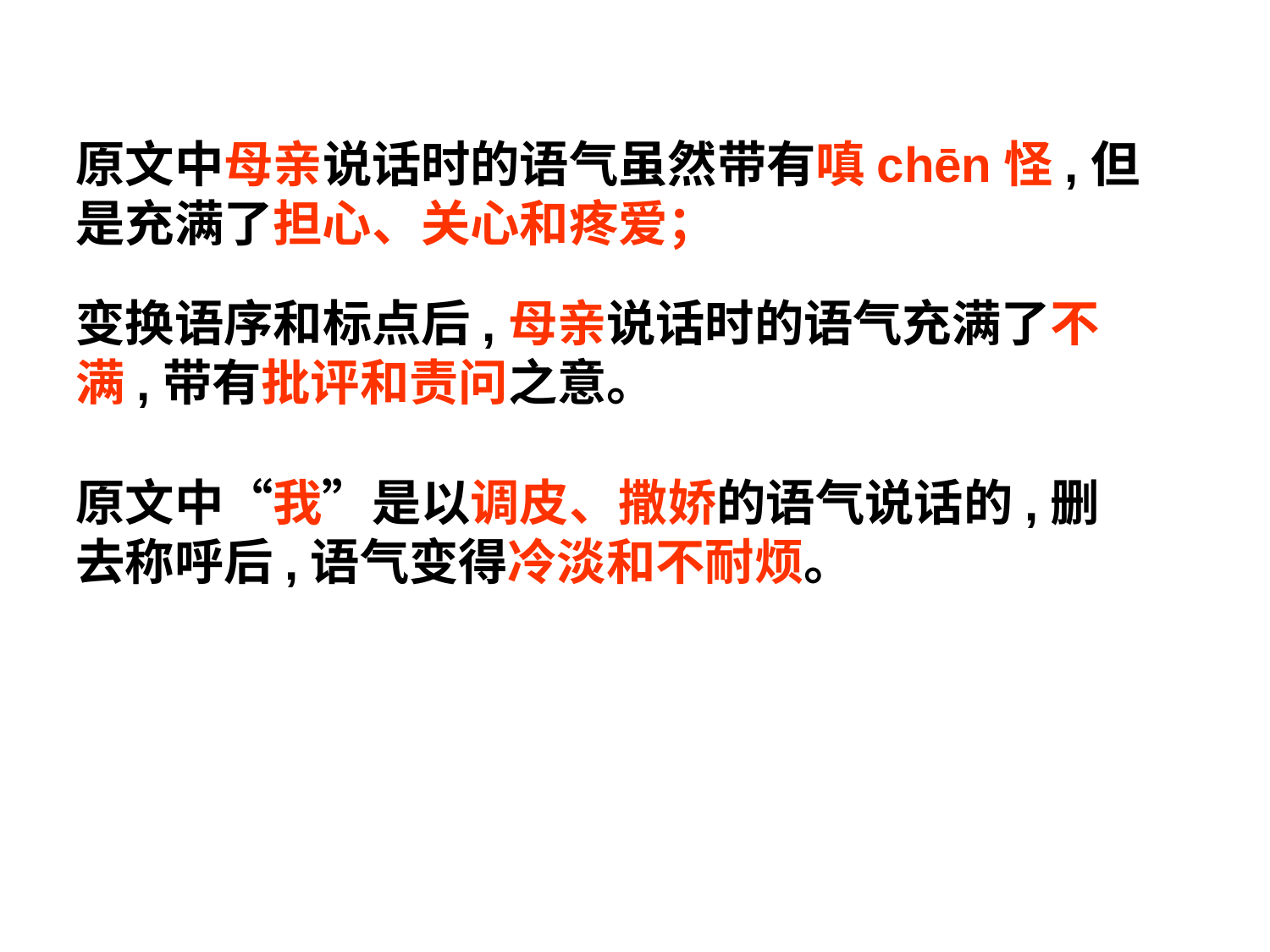

原文中母亲说话时的语气虽然带有嗔chēn怪,但是充满了担心、关心和疼爱；
变换语序和标点后,母亲说话时的语气充满了不满,带有批评和责问之意。
原文中“我”是以调皮、撒娇的语气说话的,删去称呼后,语气变得冷淡和不耐烦。